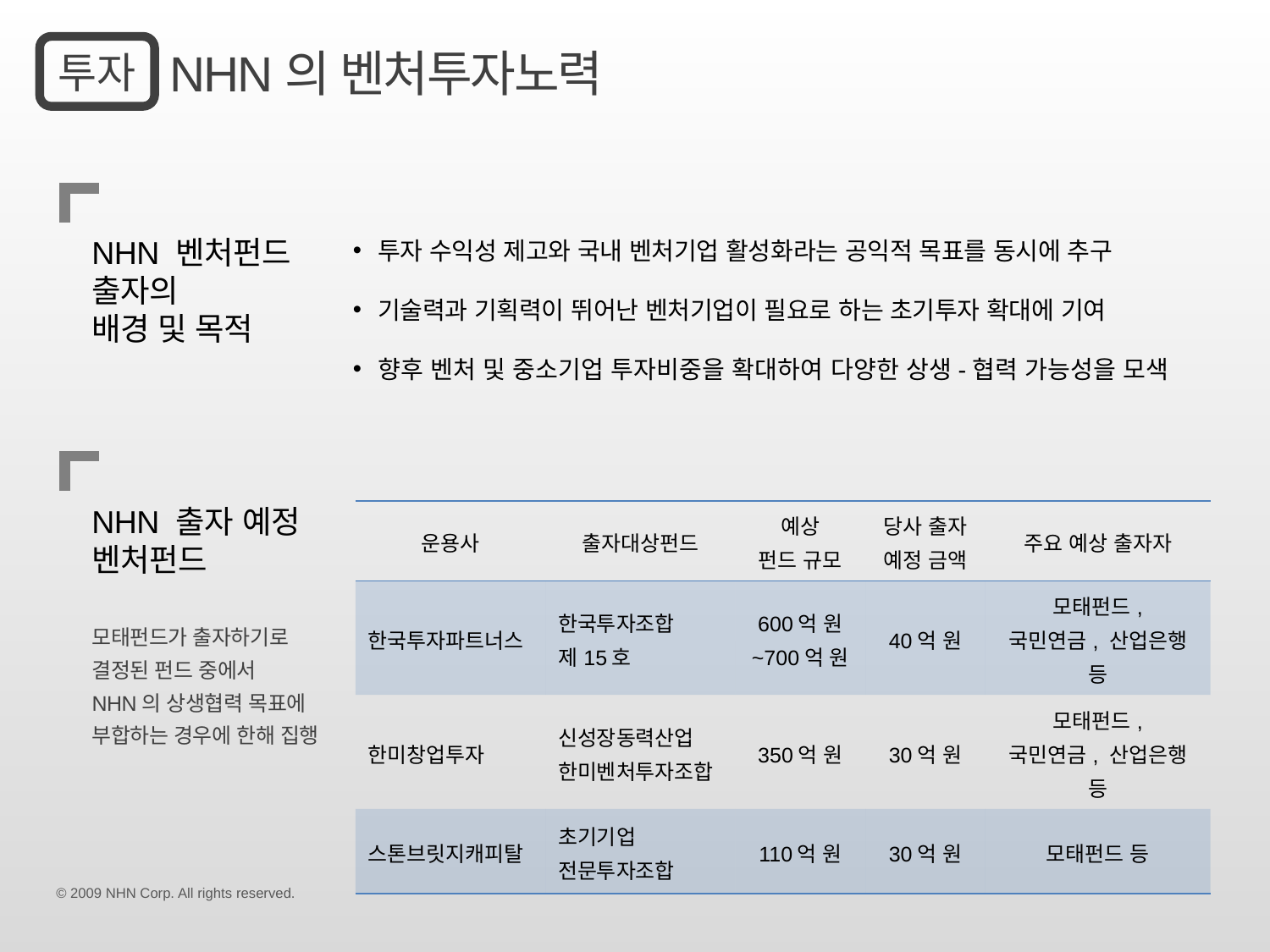

투자
NHN의 벤처투자노력
NHN 벤처펀드
출자의
배경 및 목적
투자 수익성 제고와 국내 벤처기업 활성화라는 공익적 목표를 동시에 추구

기술력과 기획력이 뛰어난 벤처기업이 필요로 하는 초기투자 확대에 기여

향후 벤처 및 중소기업 투자비중을 확대하여 다양한 상생-협력 가능성을 모색
NHN 출자 예정
벤처펀드
| 운용사 | 출자대상펀드 | 예상 펀드 규모 | 당사 출자 예정 금액 | 주요 예상 출자자 |
| --- | --- | --- | --- | --- |
| 한국투자파트너스 | 한국투자조합 제15호 | 600억 원 ~700억 원 | 40억 원 | 모태펀드, 국민연금, 산업은행 등 |
| 한미창업투자 | 신성장동력산업 한미벤처투자조합 | 350억 원 | 30억 원 | 모태펀드, 국민연금, 산업은행 등 |
| 스톤브릿지캐피탈 | 초기기업 전문투자조합 | 110억 원 | 30억 원 | 모태펀드 등 |
모태펀드가 출자하기로
결정된 펀드 중에서
NHN의 상생협력 목표에
부합하는 경우에 한해 집행